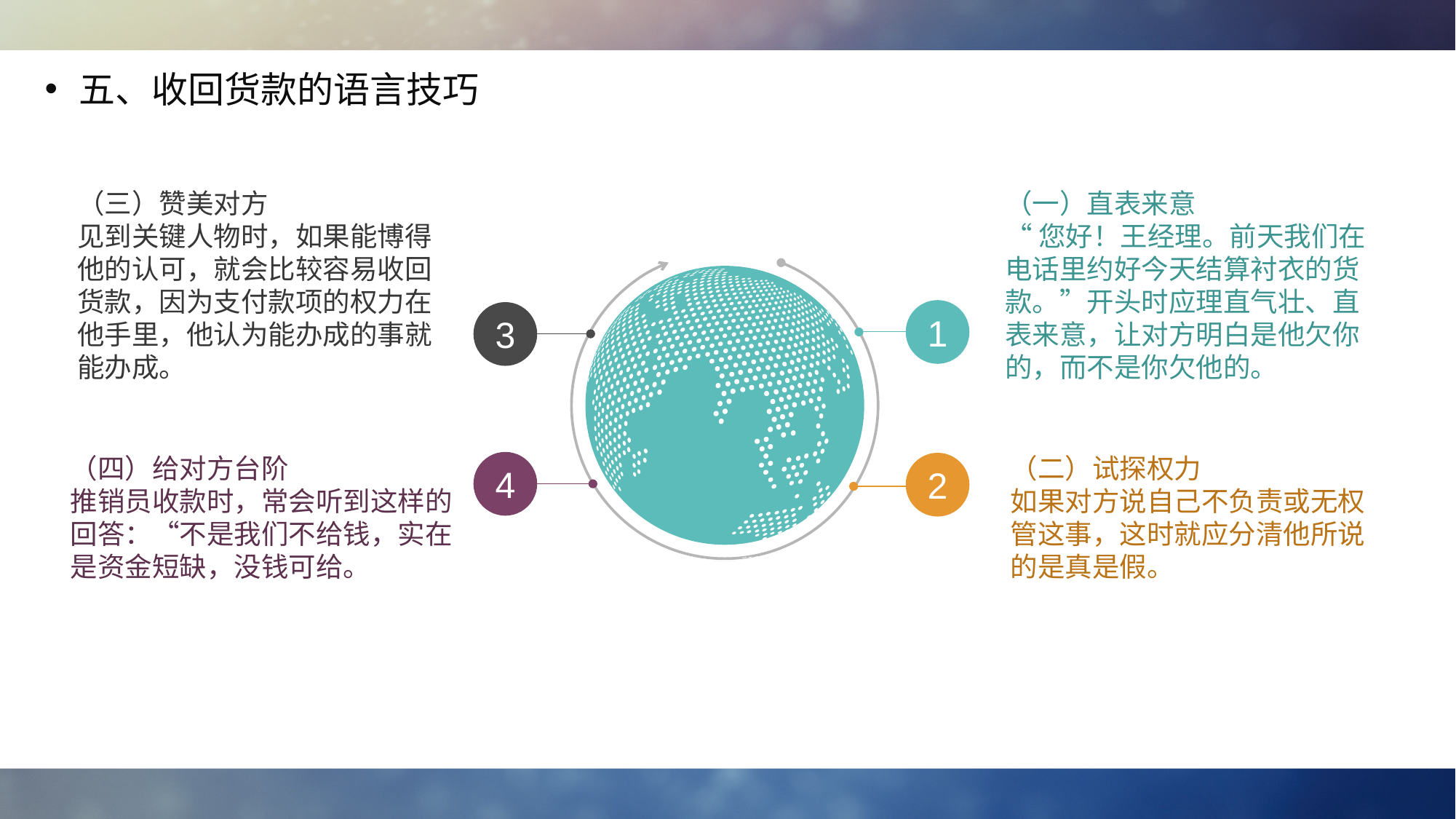

五、收回货款的语言技巧
（三）赞美对方
见到关键人物时，如果能博得他的认可，就会比较容易收回货款，因为支付款项的权力在他手里，他认为能办成的事就能办成。
（一）直表来意
“您好！王经理。前天我们在电话里约好今天结算衬衣的货款。”开头时应理直气壮、直表来意，让对方明白是他欠你的，而不是你欠他的。

1
3
（四）给对方台阶
推销员收款时，常会听到这样的回答：“不是我们不给钱，实在是资金短缺，没钱可给。
（二）试探权力
如果对方说自己不负责或无权管这事，这时就应分清他所说的是真是假。
4
2